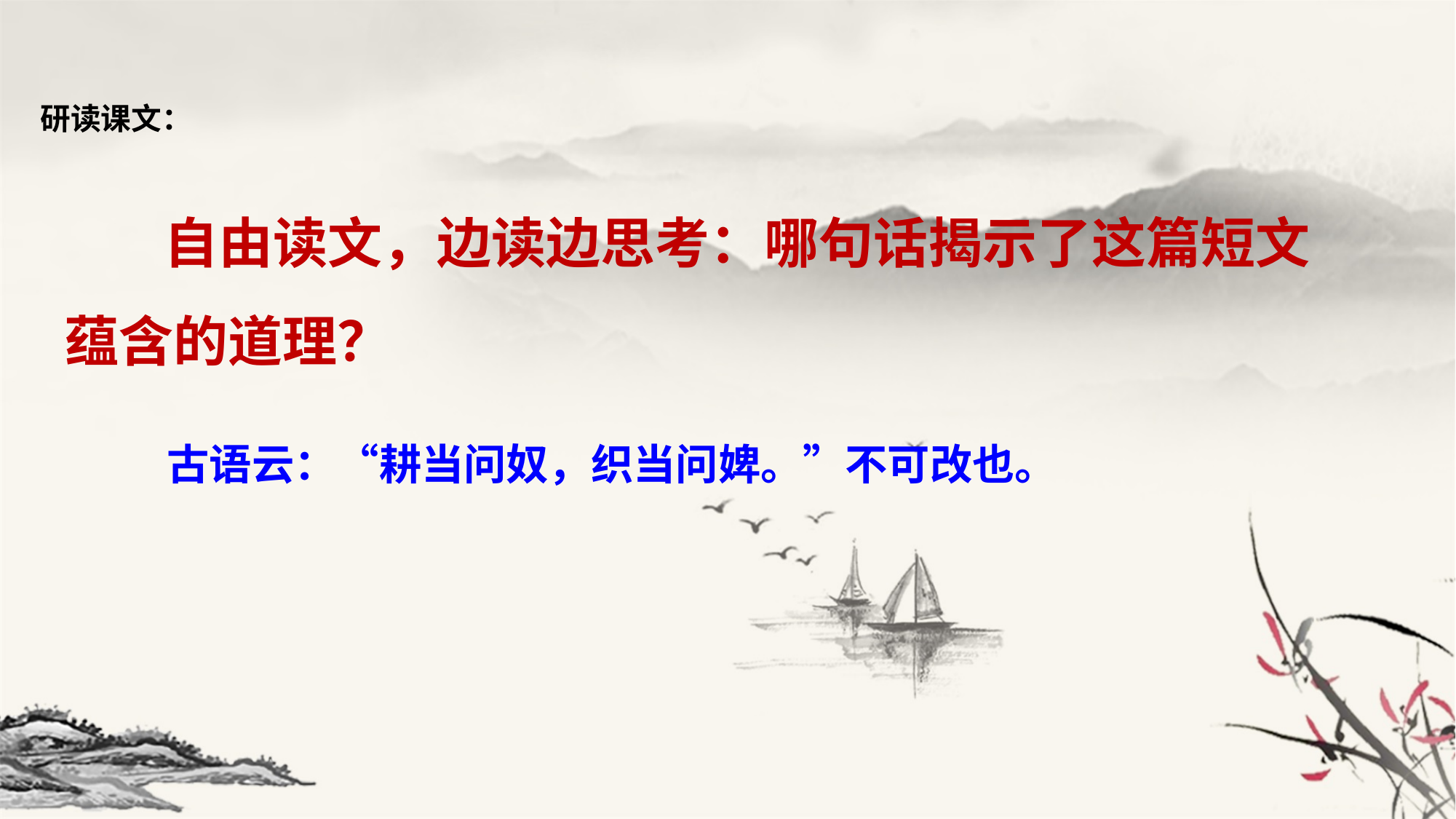

研读课文：
       自由读文，边读边思考：哪句话揭示了这篇短文蕴含的道理？

古语云：“耕当问奴，织当问婢。”不可改也。